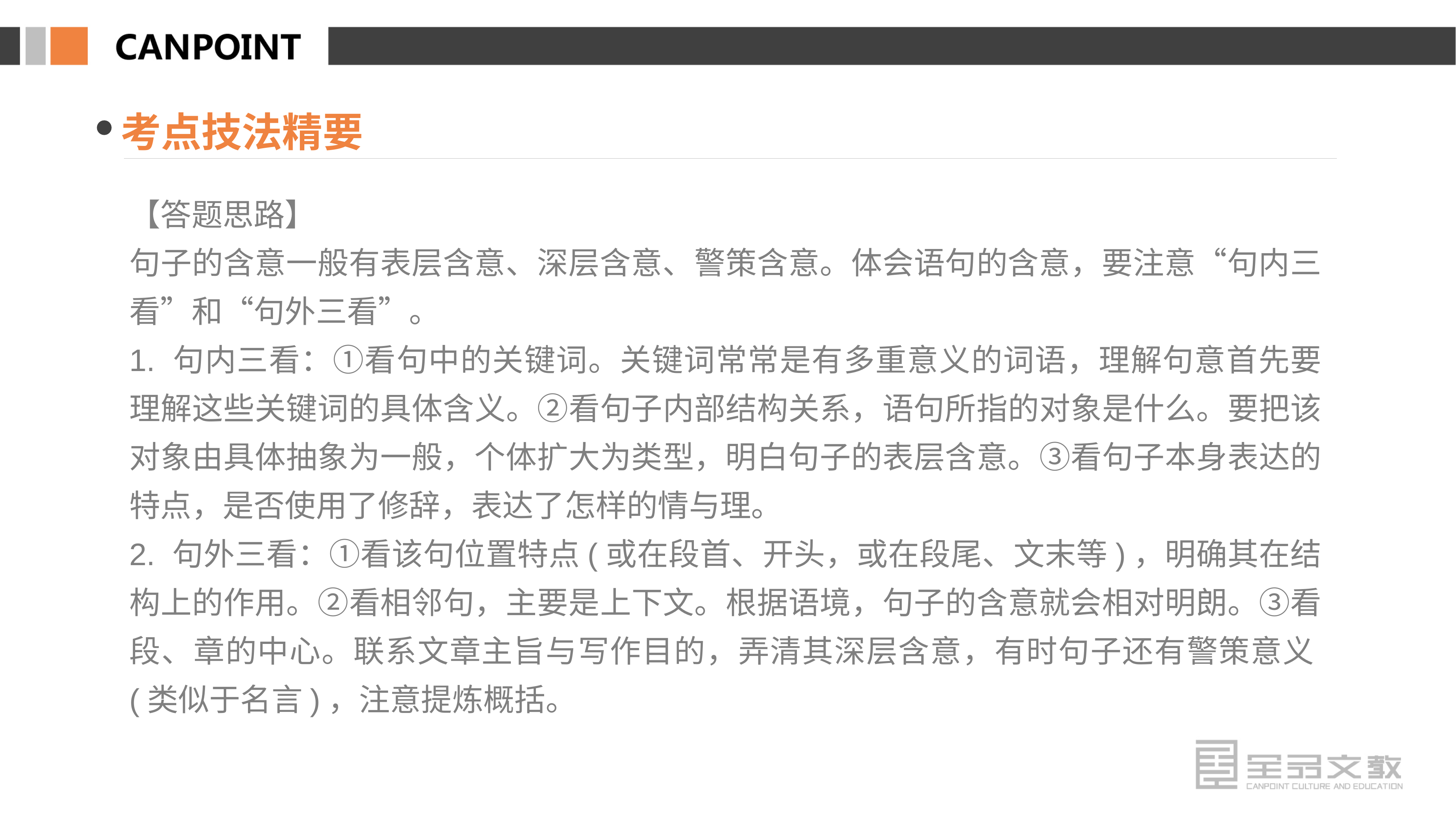

考点技法精要

【答题思路】
句子的含意一般有表层含意、深层含意、警策含意。体会语句的含意，要注意“句内三看”和“句外三看”。
1. 句内三看：①看句中的关键词。关键词常常是有多重意义的词语，理解句意首先要理解这些关键词的具体含义。②看句子内部结构关系，语句所指的对象是什么。要把该对象由具体抽象为一般，个体扩大为类型，明白句子的表层含意。③看句子本身表达的特点，是否使用了修辞，表达了怎样的情与理。
2. 句外三看：①看该句位置特点(或在段首、开头，或在段尾、文末等)，明确其在结构上的作用。②看相邻句，主要是上下文。根据语境，句子的含意就会相对明朗。③看段、章的中心。联系文章主旨与写作目的，弄清其深层含意，有时句子还有警策意义(类似于名言)，注意提炼概括。